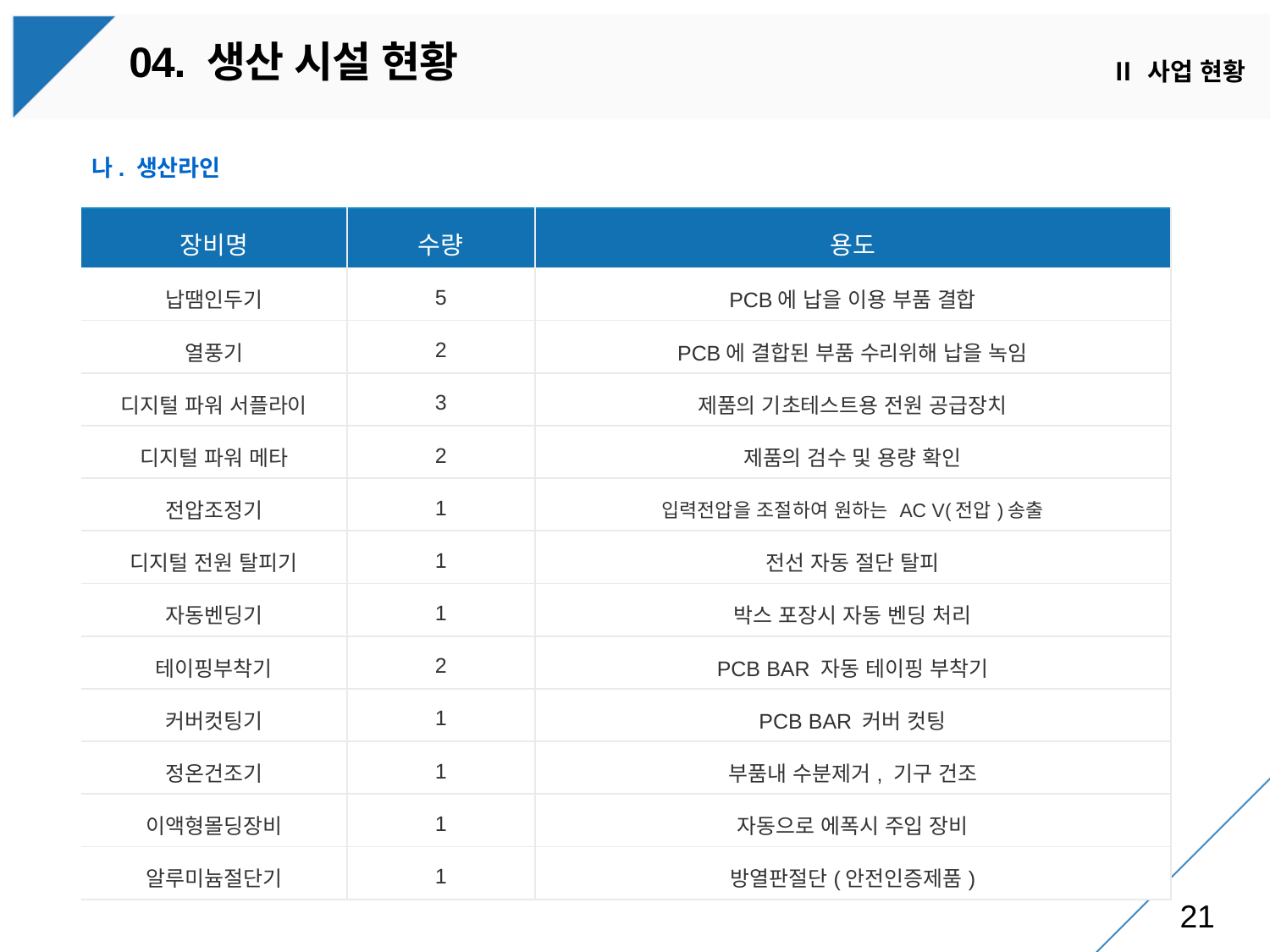

04. 생산 시설 현황
Ⅱ 사업 현황

나. 생산라인
| 장비명 | 수량 | 용도 |
| --- | --- | --- |
| 납땜인두기 | 5 | PCB에 납을 이용 부품 결합 |
| 열풍기 | 2 | PCB에 결합된 부품 수리위해 납을 녹임 |
| 디지털 파워 서플라이 | 3 | 제품의 기초테스트용 전원 공급장치 |
| 디지털 파워 메타 | 2 | 제품의 검수 및 용량 확인 |
| 전압조정기 | 1 | 입력전압을 조절하여 원하는 AC V(전압)송출 |
| 디지털 전원 탈피기 | 1 | 전선 자동 절단 탈피 |
| 자동벤딩기 | 1 | 박스 포장시 자동 벤딩 처리 |
| 테이핑부착기 | 2 | PCB BAR 자동 테이핑 부착기 |
| 커버컷팅기 | 1 | PCB BAR 커버 컷팅 |
| 정온건조기 | 1 | 부품내 수분제거, 기구 건조 |
| 이액형몰딩장비 | 1 | 자동으로 에폭시 주입 장비 |
| 알루미늄절단기 | 1 | 방열판절단(안전인증제품) |
21